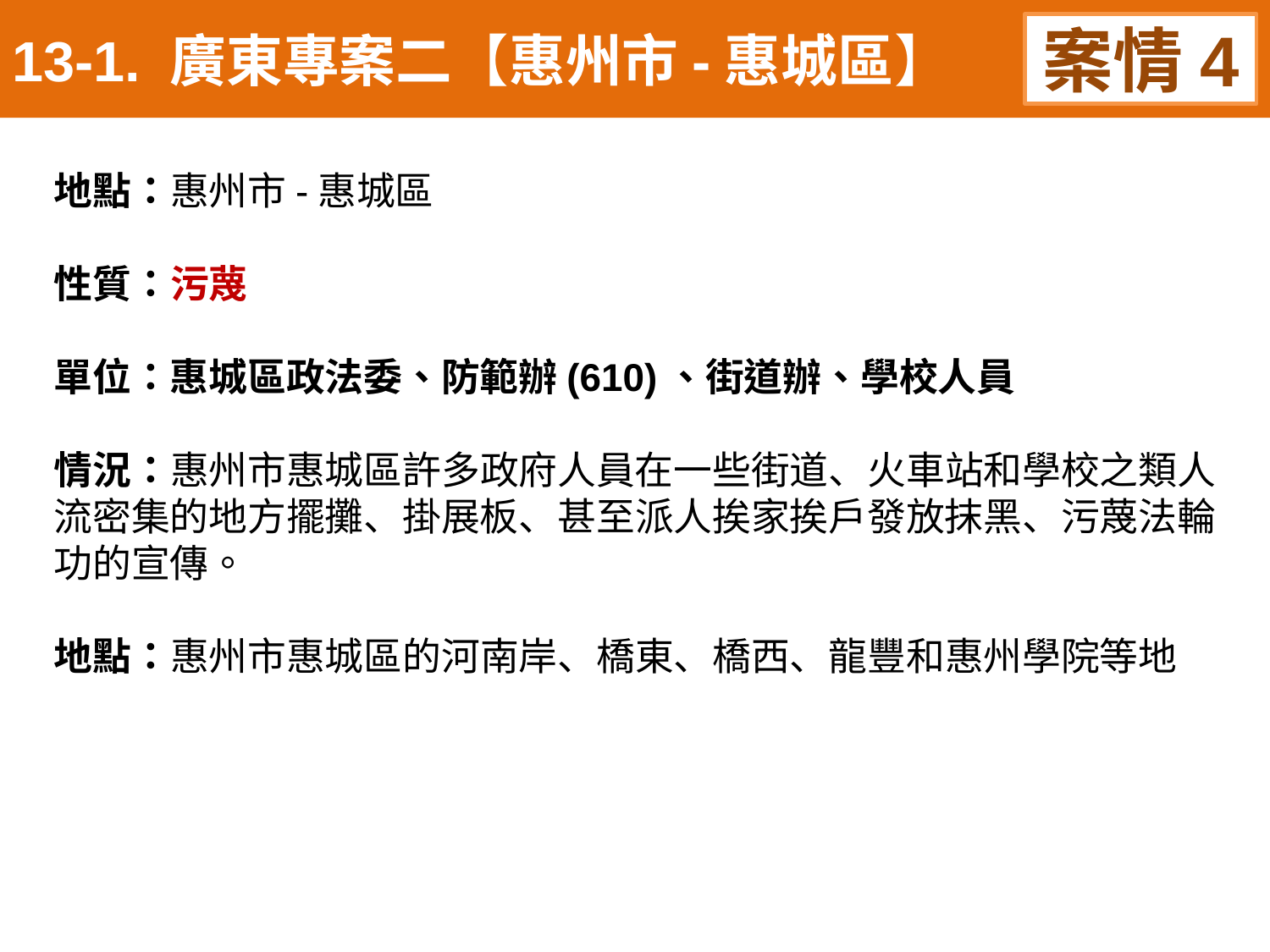

13-1. 廣東專案二【惠州市-惠城區】
案情4

地點：惠州市-惠城區

性質：污蔑

單位：惠城區政法委、防範辦(610)、街道辦、學校人員

情況：惠州市惠城區許多政府人員在一些街道、火車站和學校之類人流密集的地方擺攤、掛展板、甚至派人挨家挨戶發放抹黑、污蔑法輪功的宣傳。

地點：惠州市惠城區的河南岸、橋東、橋西、龍豐和惠州學院等地